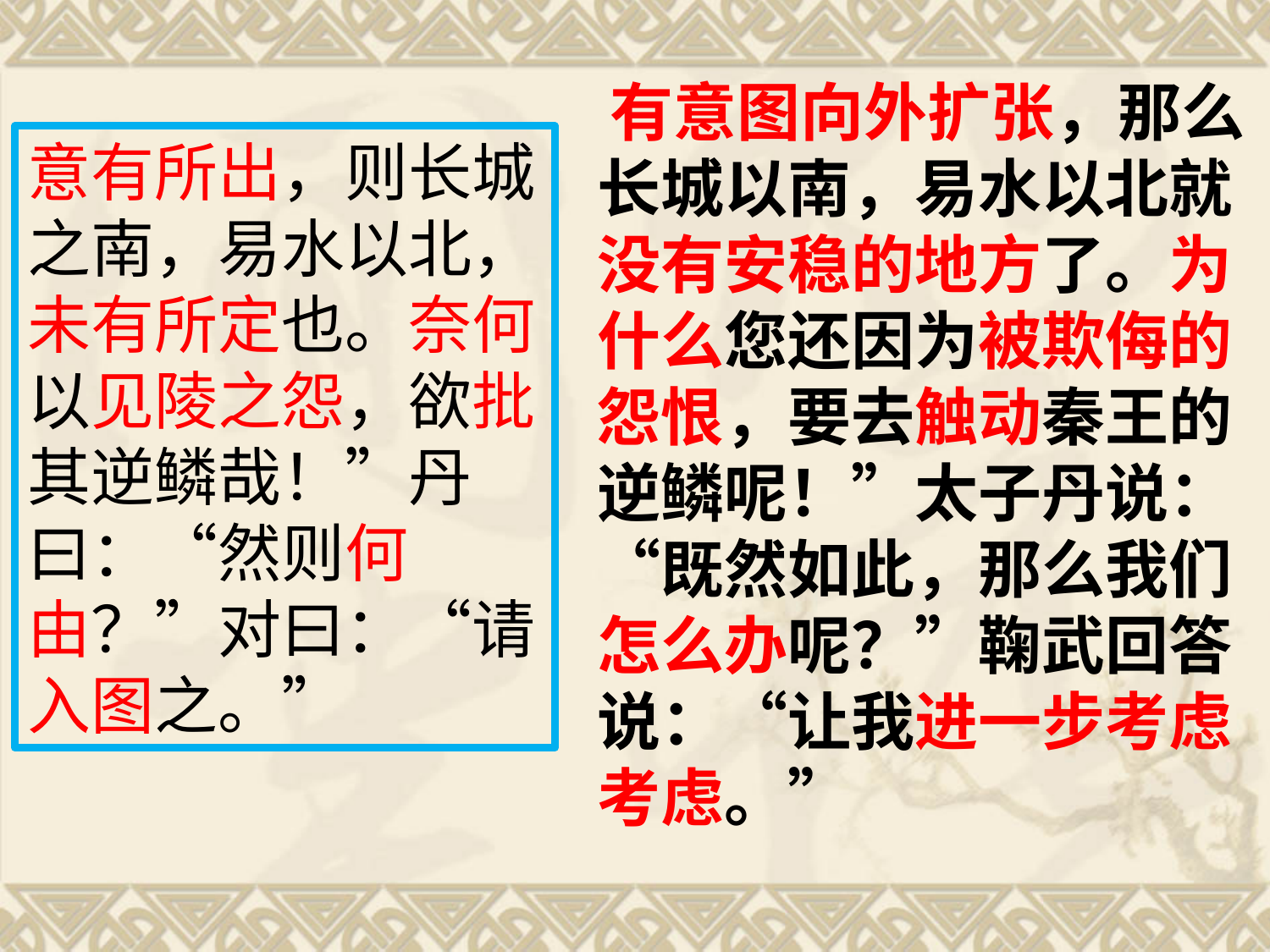

有意图向外扩张，那么长城以南，易水以北就没有安稳的地方了。为什么您还因为被欺侮的怨恨，要去触动秦王的逆鳞呢！”太子丹说：“既然如此，那么我们怎么办呢？”鞠武回答说：“让我进一步考虑考虑。”
意有所出，则长城之南，易水以北，未有所定也。奈何以见陵之怨，欲批其逆鳞哉！”丹曰：“然则何由？”对曰：“请入图之。”